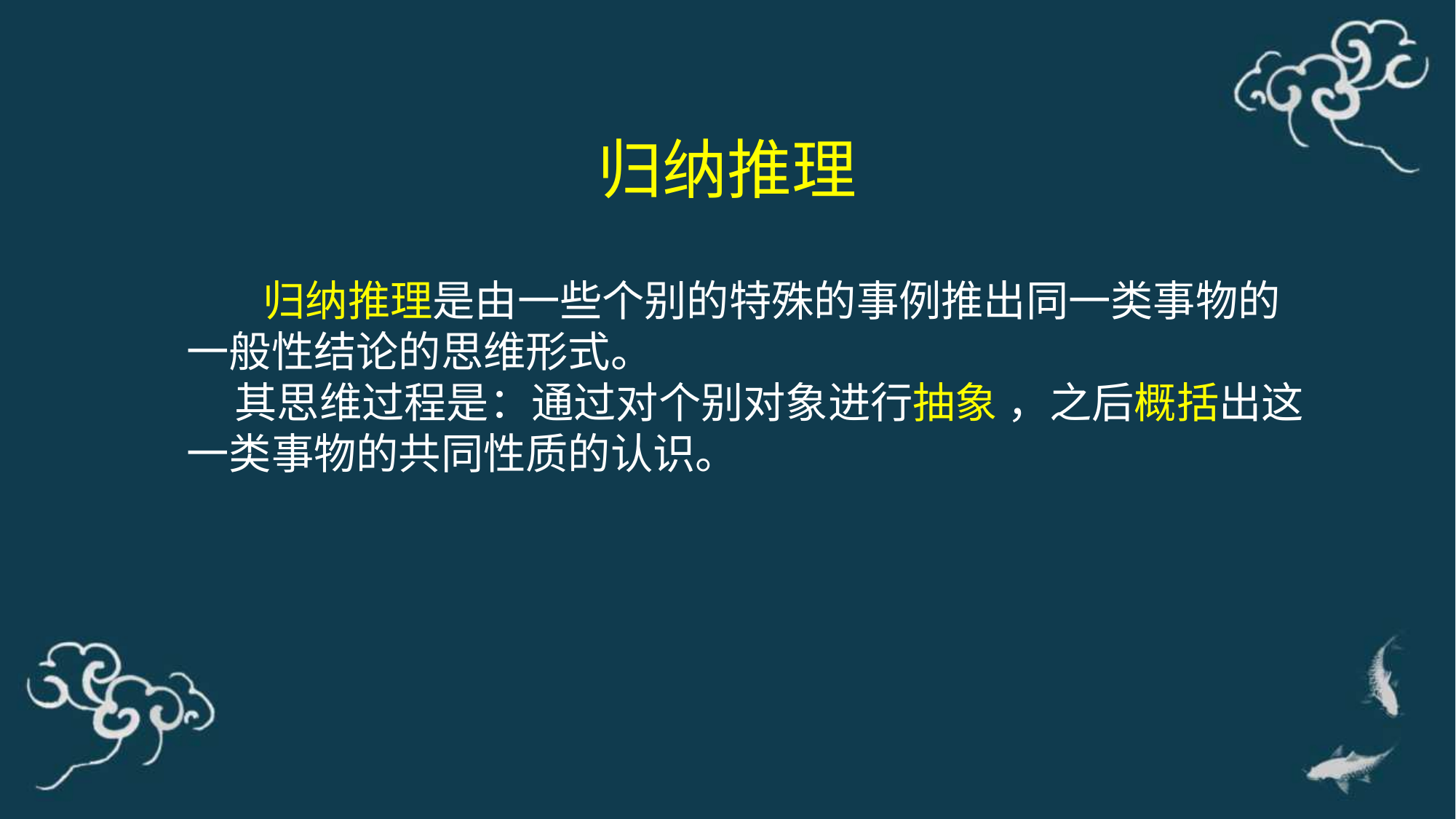

归纳推理
       归纳推理是由一些个别的特殊的事例推出同一类事物的一般性结论的思维形式。
    其思维过程是：通过对个别对象进行抽象 ，之后概括出这一类事物的共同性质的认识。